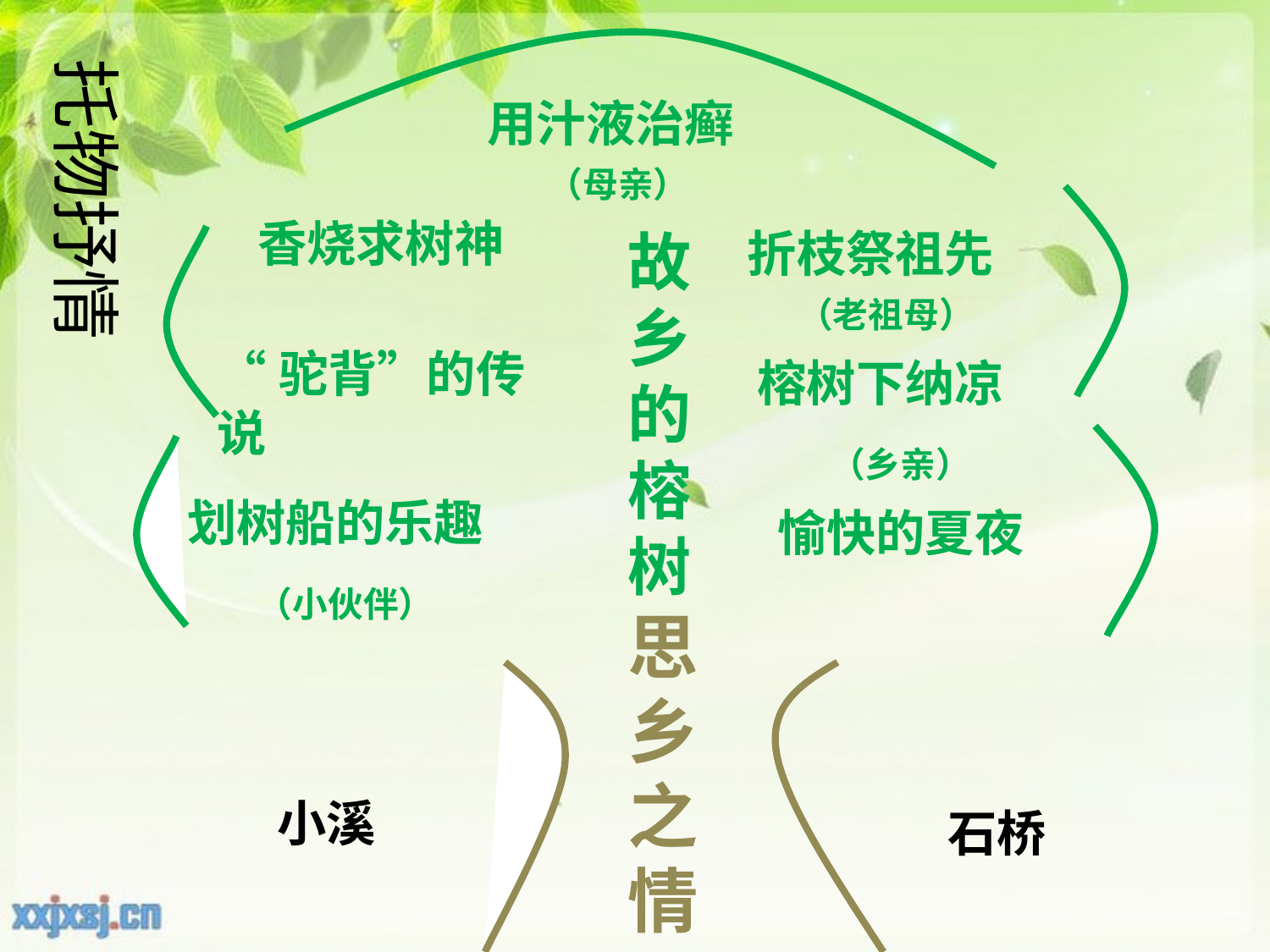

托物抒情
用汁液治癣
（母亲）

香烧求树神
故乡的榕树
折枝祭祖先

（老祖母）
“驼背”的传说
榕树下纳凉

（乡亲）
划树船的乐趣
愉快的夏夜

思乡之情
（小伙伴）

小溪
石桥